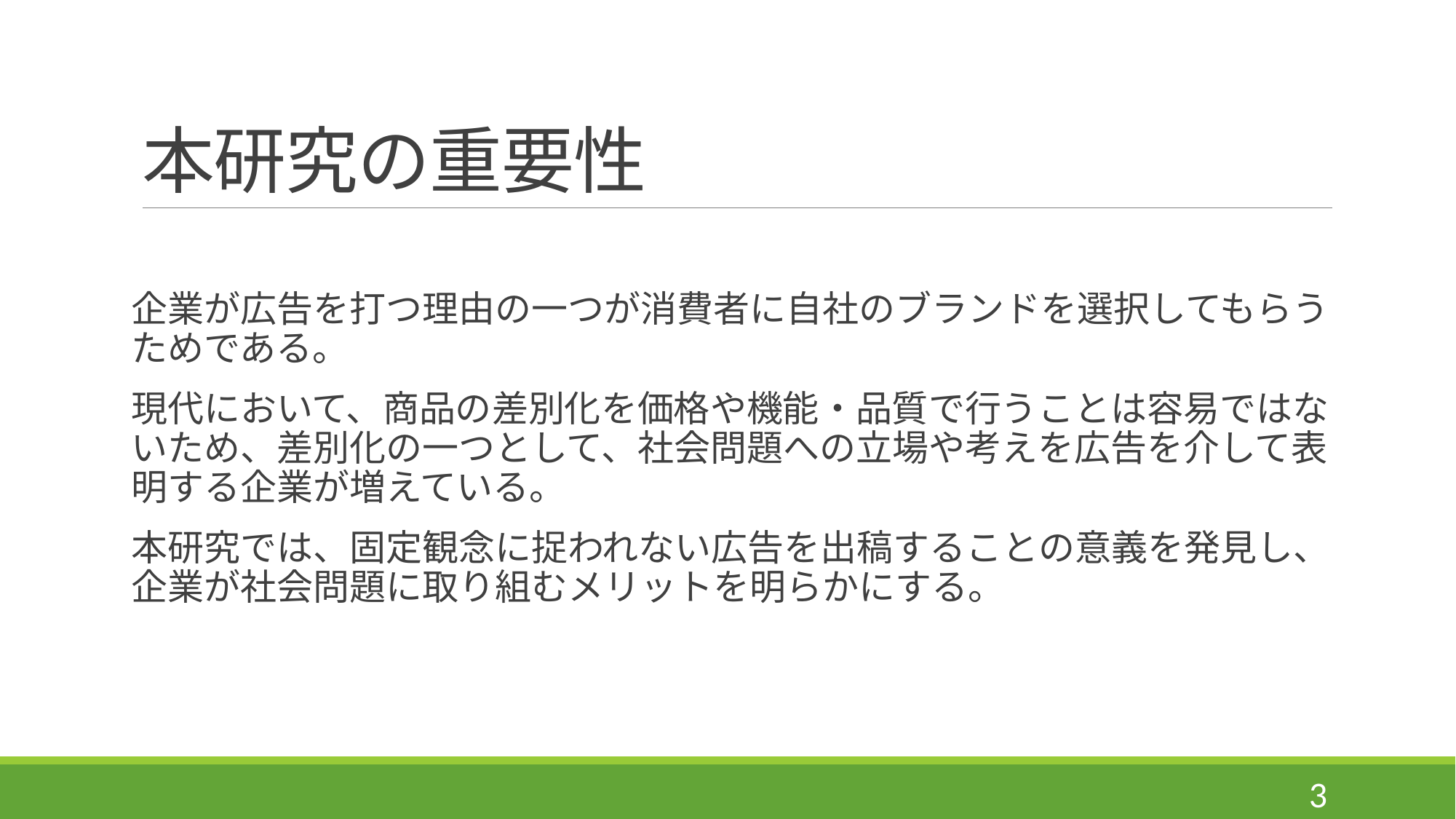

# 本研究の重要性

企業が広告を打つ理由の一つが消費者に自社のブランドを選択してもらうためである。
現代において、商品の差別化を価格や機能・品質で行うことは容易ではないため、差別化の一つとして、社会問題への立場や考えを広告を介して表明する企業が増えている。
本研究では、固定観念に捉われない広告を出稿することの意義を発見し、企業が社会問題に取り組むメリットを明らかにする。
3